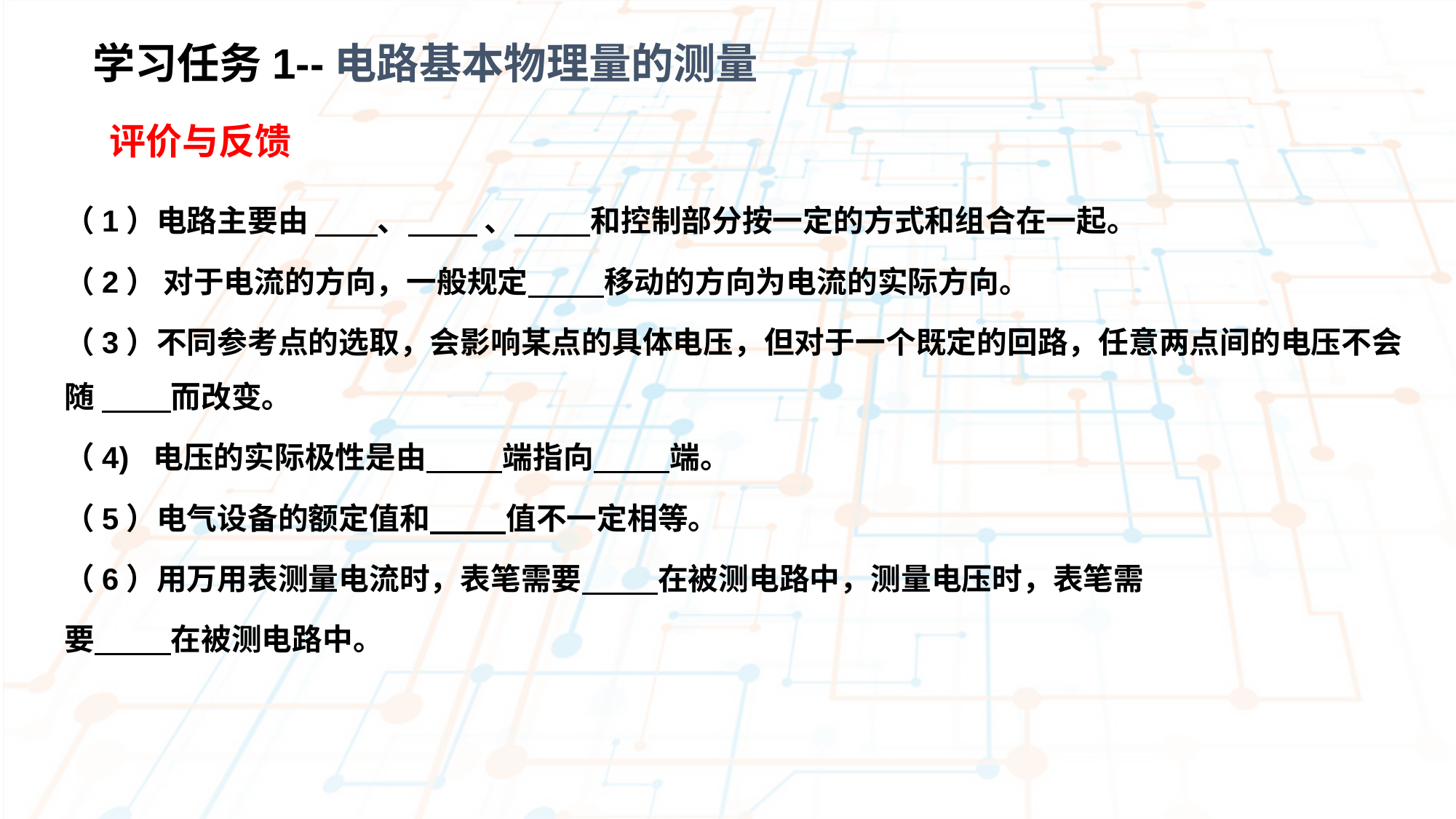

学习任务1--电路基本物理量的测量
 评价与反馈

（1）电路主要由          、           、           和控制部分按一定的方式和组合在一起。
（2） 对于电流的方向，一般规定           移动的方向为电流的实际方向。
（3）不同参考点的选取，会影响某点的具体电压，但对于一个既定的回路，任意两点间的电压不会随           而改变。
（4)  电压的实际极性是由           端指向           端。
（5）电气设备的额定值和           值不一定相等。
（6）用万用表测量电流时，表笔需要           在被测电路中，测量电压时，表笔需
要           在被测电路中。